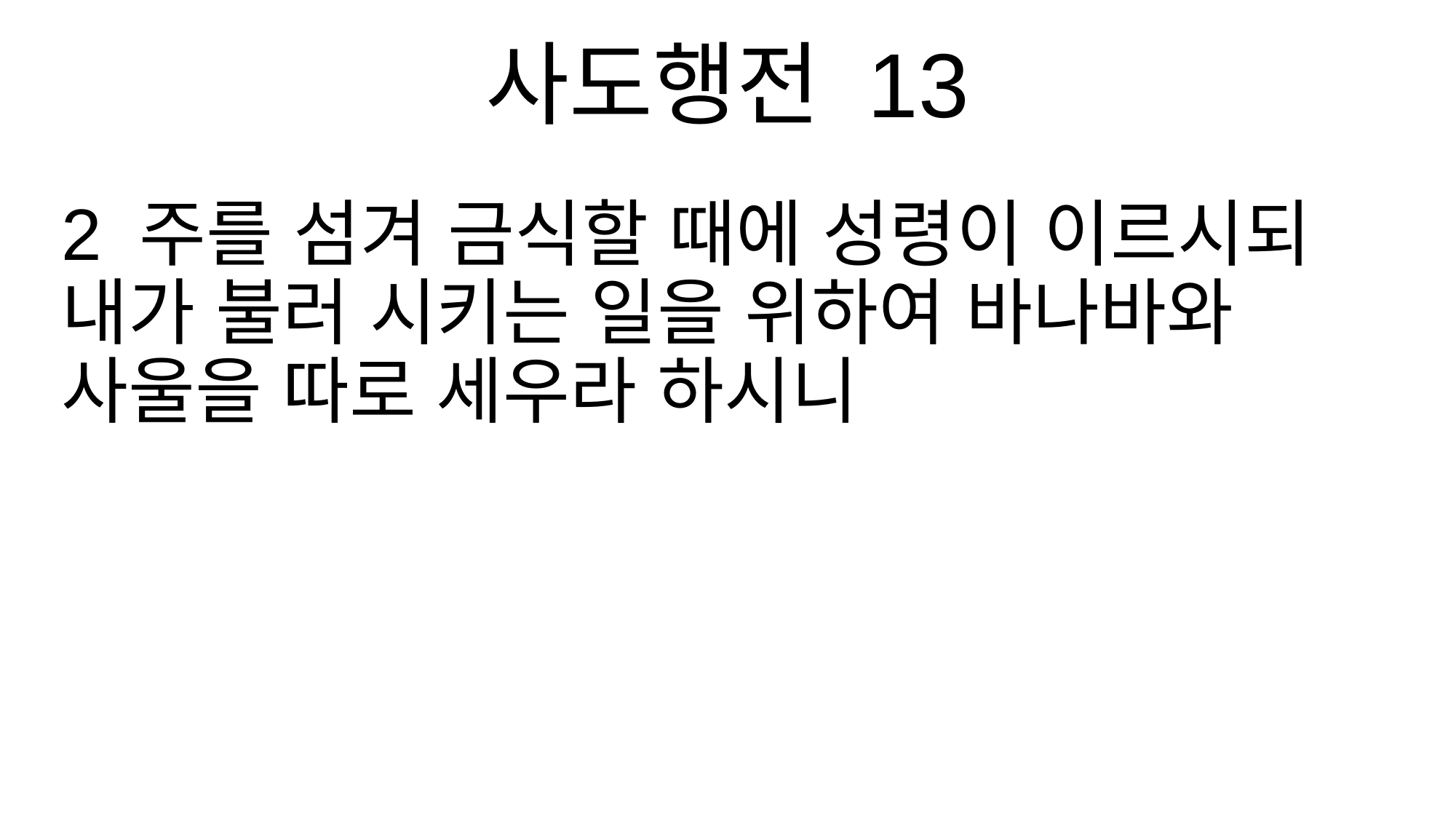

사도행전 13
2 주를 섬겨 금식할 때에 성령이 이르시되 내가 불러 시키는 일을 위하여 바나바와 사울을 따로 세우라 하시니